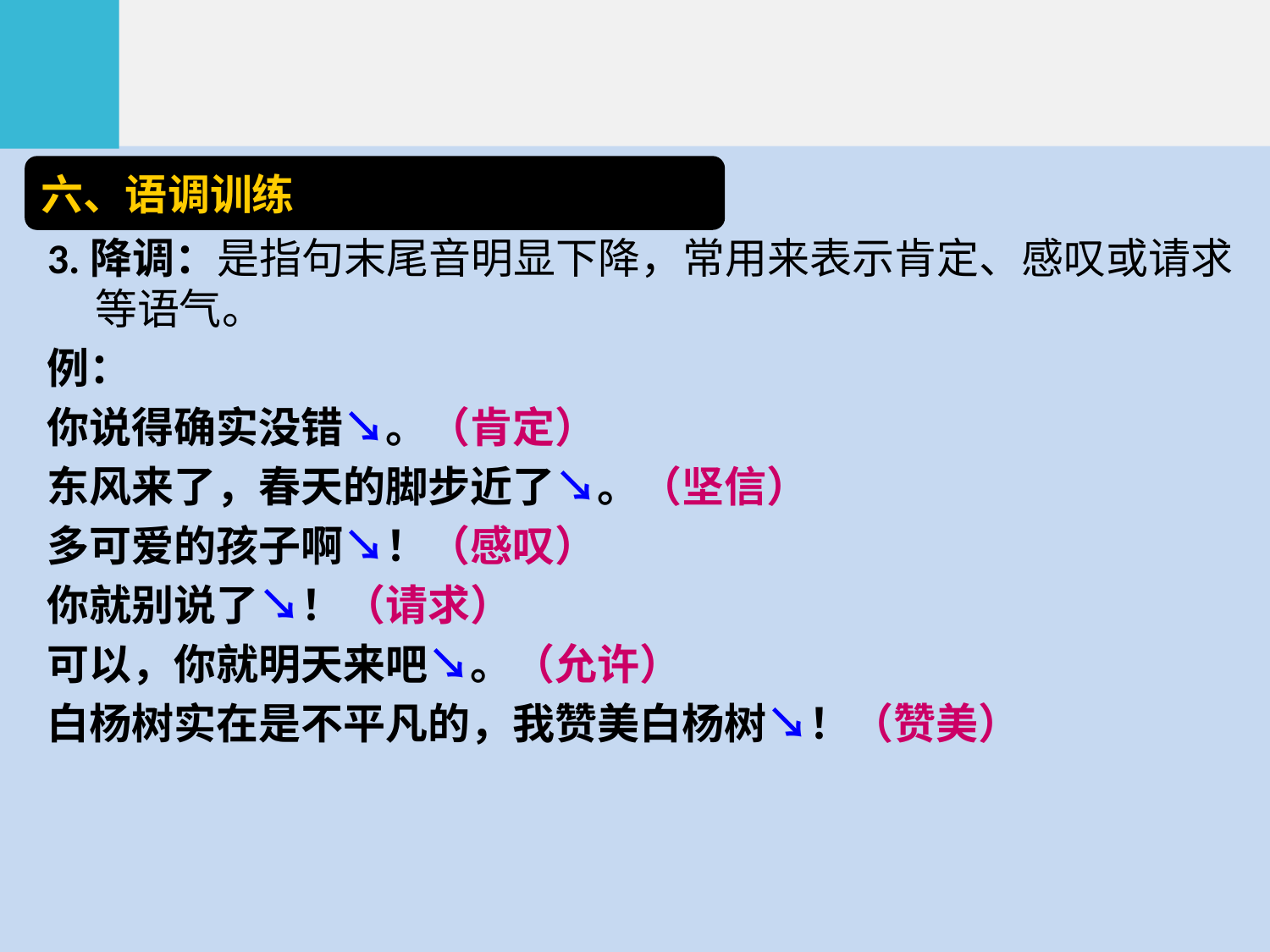

六、语调训练

3.降调：是指句末尾音明显下降，常用来表示肯定、感叹或请求等语气。
例：
你说得确实没错↘。（肯定）
东风来了，春天的脚步近了↘。（坚信）
多可爱的孩子啊↘！（感叹）
你就别说了↘！（请求）
可以，你就明天来吧↘。（允许）
白杨树实在是不平凡的，我赞美白杨树↘！（赞美）